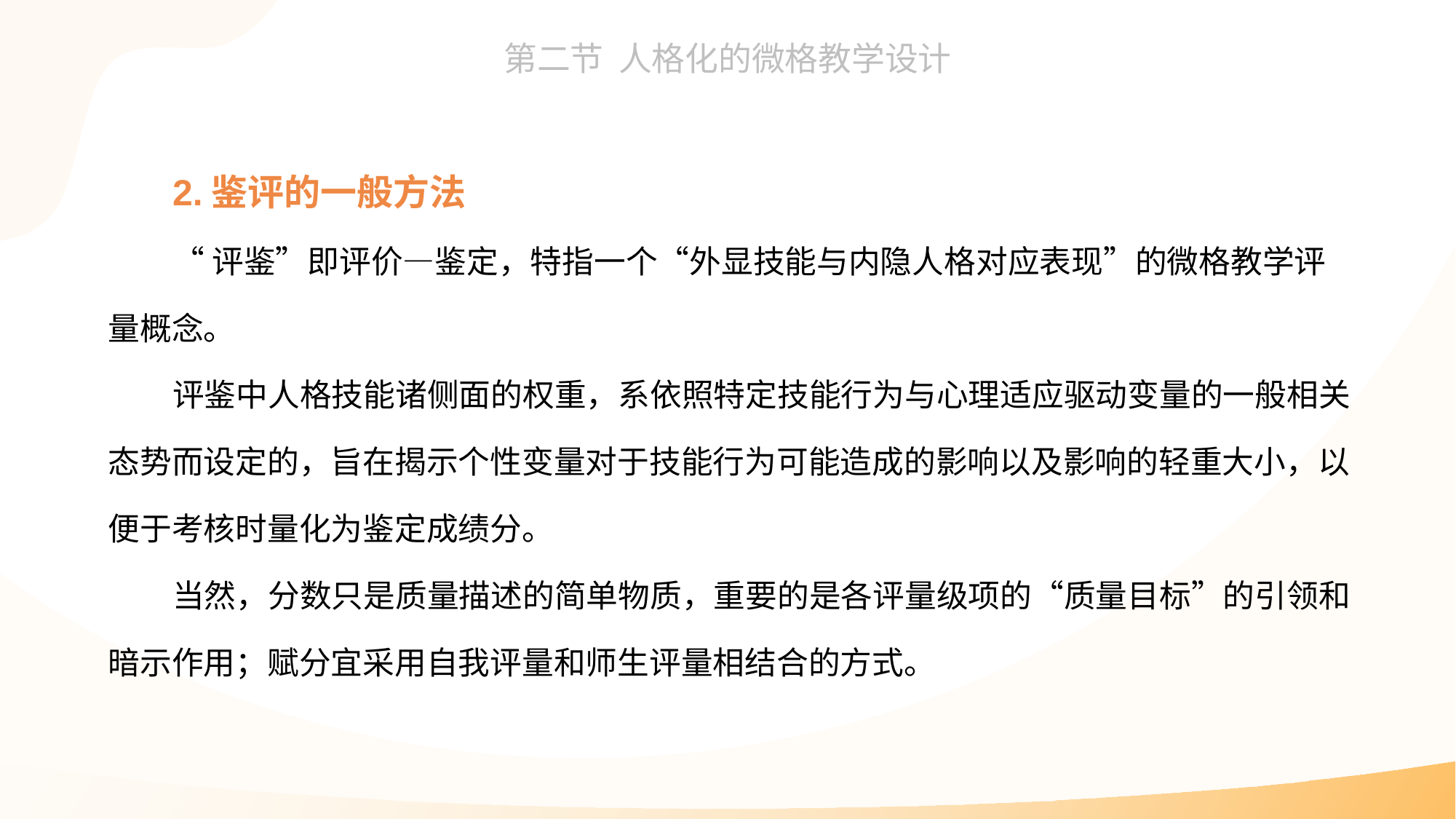

2.鉴评的一般方法
“评鉴”即评价—鉴定，特指一个“外显技能与内隐人格对应表现”的微格教学评量概念。
评鉴中人格技能诸侧面的权重，系依照特定技能行为与心理适应驱动变量的一般相关态势而设定的，旨在揭示个性变量对于技能行为可能造成的影响以及影响的轻重大小，以便于考核时量化为鉴定成绩分。
当然，分数只是质量描述的简单物质，重要的是各评量级项的“质量目标”的引领和暗示作用；赋分宜采用自我评量和师生评量相结合的方式。